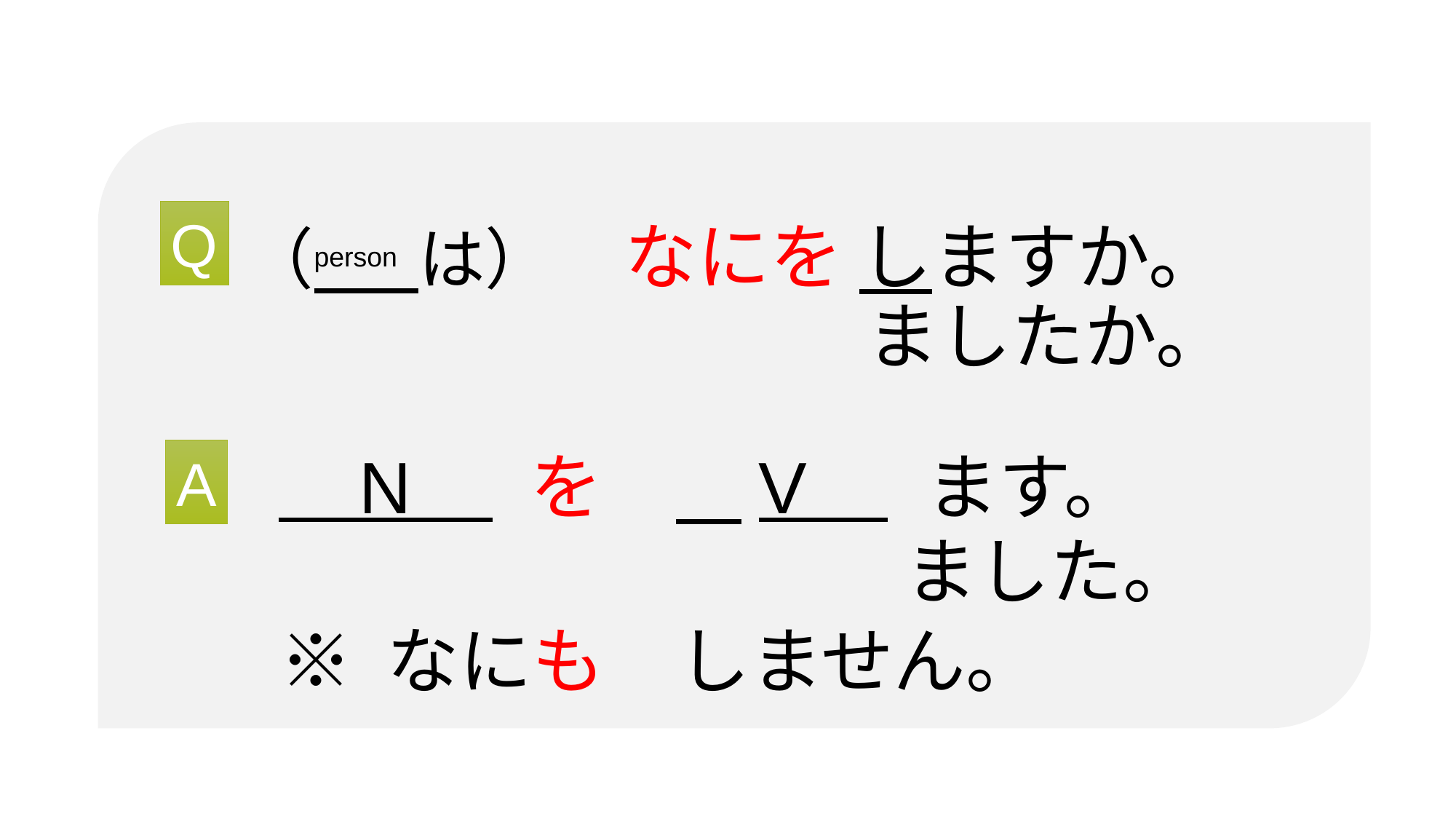

だれ
ひと
Q
（       は）　なにを しますか。
person
ましたか。
A: 　　　　  の　　　　　　です。
     N     を　    V     ます。
A
ました。
 ※ なにも　しません。